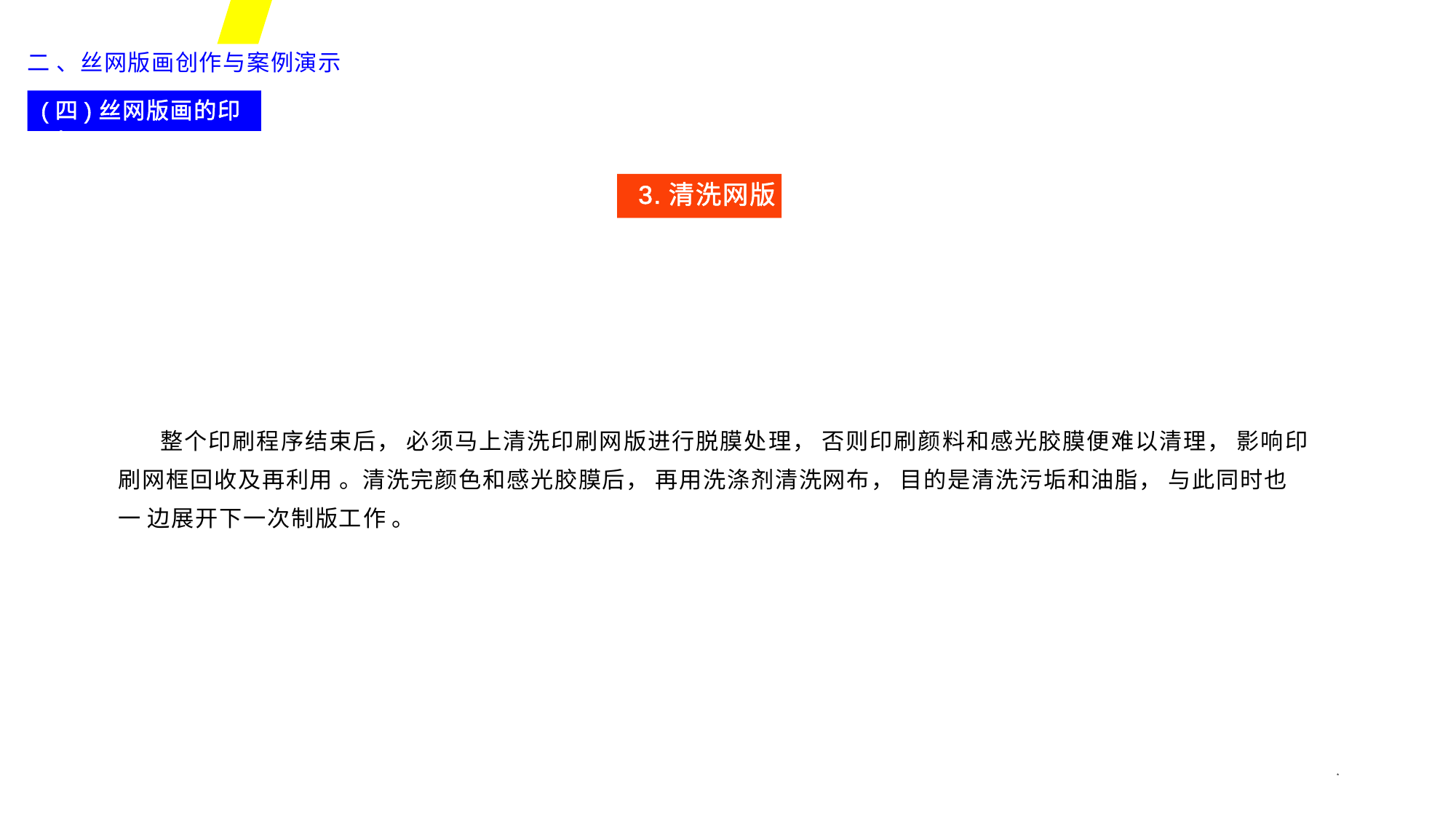

二 、丝网版画创作与案例演示

(四)丝网版画的印刷

3.清洗网版

整个印刷程序结束后， 必须马上清洗印刷网版进行脱膜处理， 否则印刷颜料和感光胶膜便难以清理， 影响印
刷网框回收及再利用 。清洗完颜色和感光胶膜后， 再用洗涤剂清洗网布， 目的是清洗污垢和油脂， 与此同时也一 边展开下一次制版工作 。

*